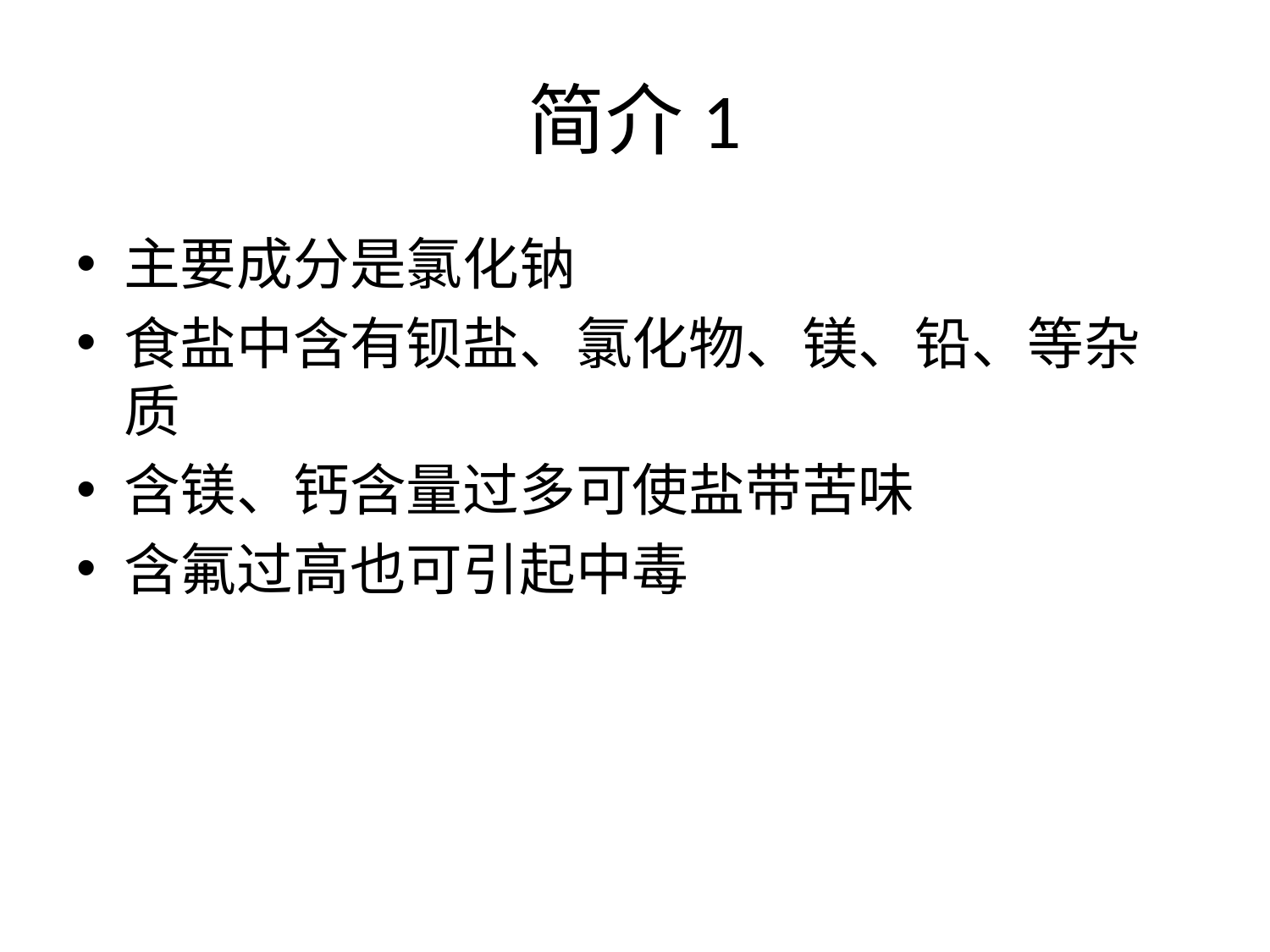

# 简介1
主要成分是氯化钠
食盐中含有钡盐、氯化物、镁、铅、等杂质
含镁、钙含量过多可使盐带苦味
含氟过高也可引起中毒